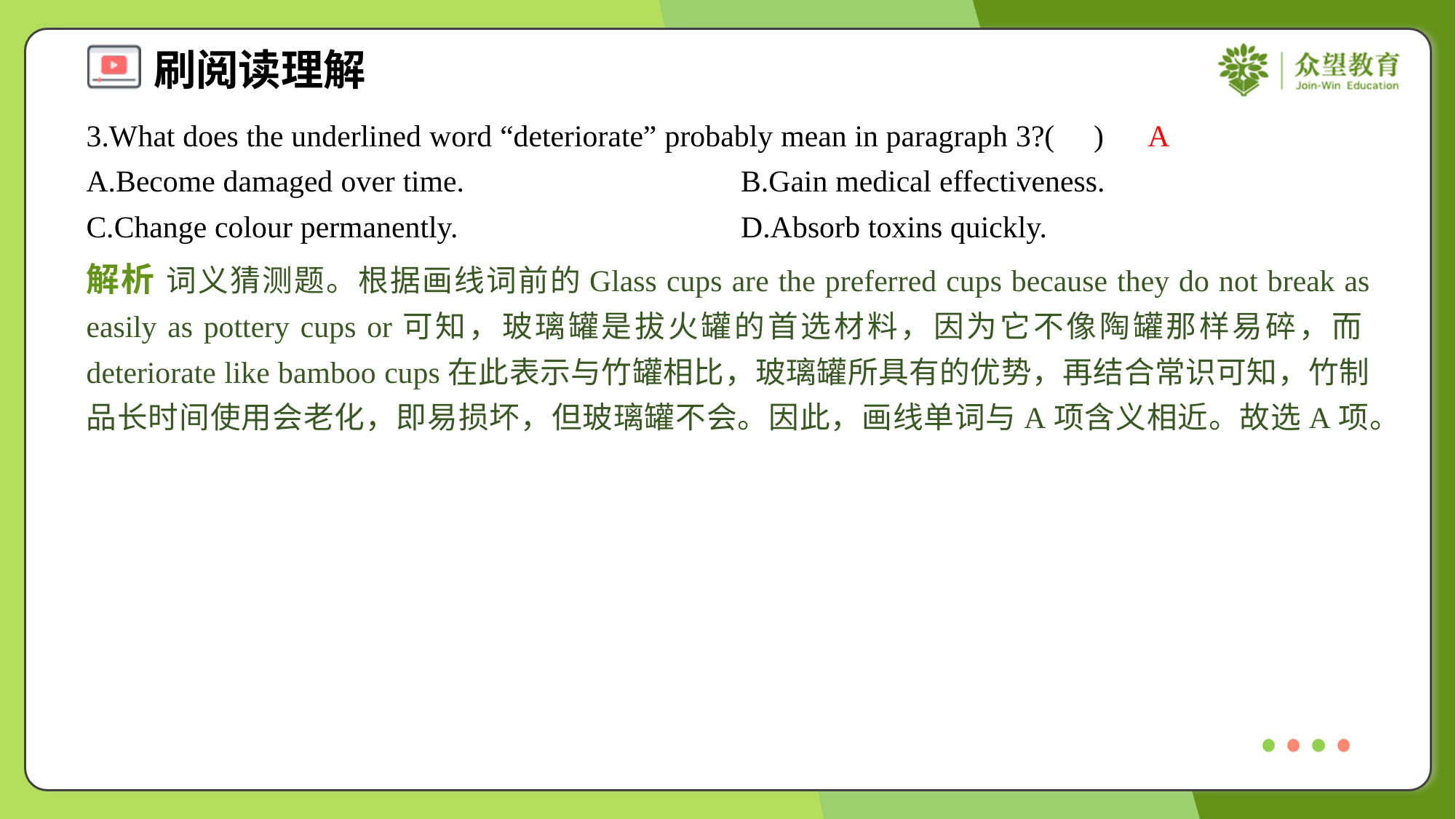

3.What does the underlined word “deteriorate” probably mean in paragraph 3?(     )
A
A.Become damaged over time.	B.Gain medical effectiveness.
C.Change colour permanently.	D.Absorb toxins quickly.
解析 词义猜测题。根据画线词前的Glass cups are the preferred cups because they do not break as easily as pottery cups or可知，玻璃罐是拔火罐的首选材料，因为它不像陶罐那样易碎，而deteriorate like bamboo cups在此表示与竹罐相比，玻璃罐所具有的优势，再结合常识可知，竹制品长时间使用会老化，即易损坏，但玻璃罐不会。因此，画线单词与A项含义相近。故选A项。